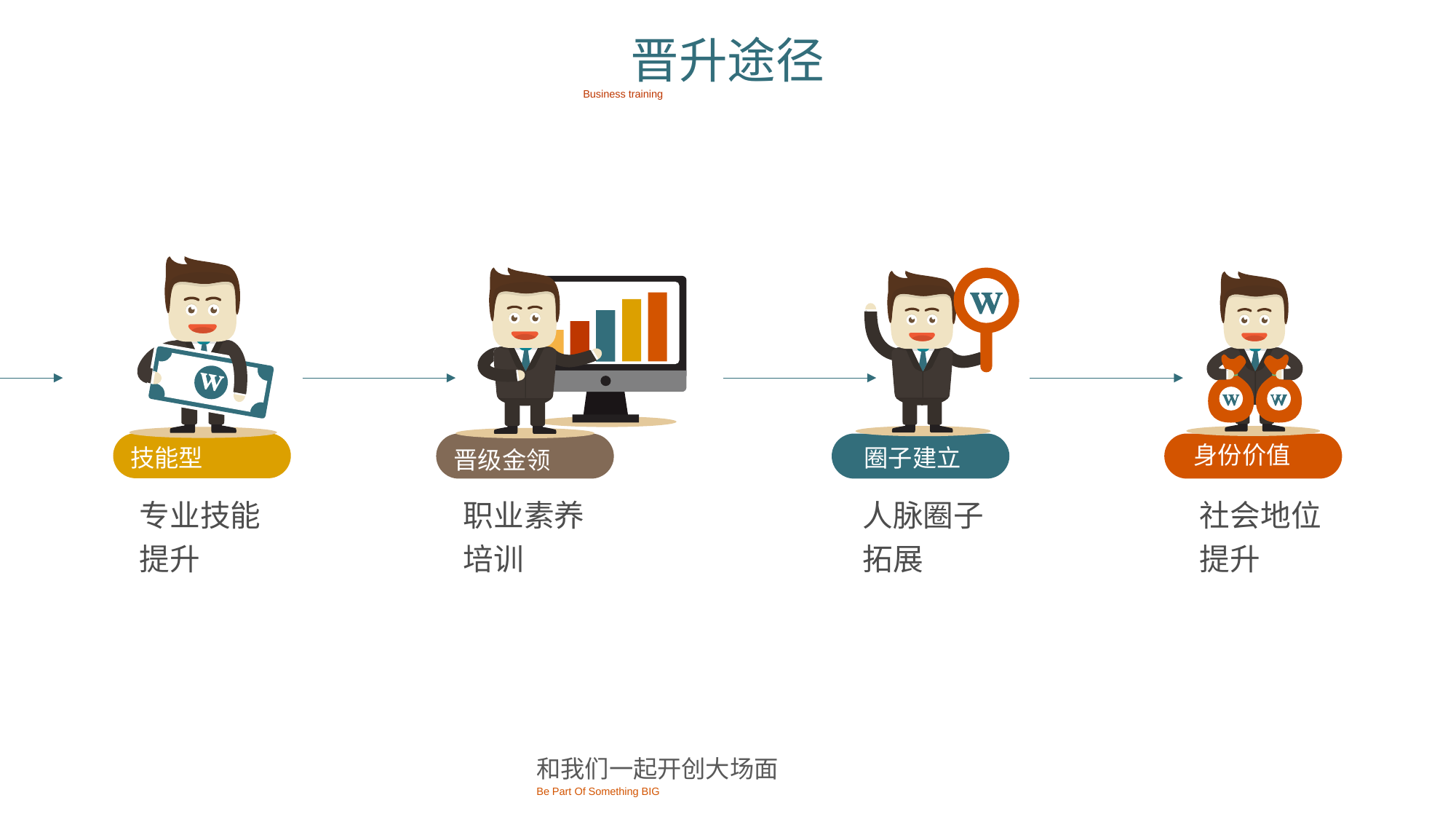

晋升途径
Business training

技能型

晋级金领

圈子建立

身份价值
专业技能提升
职业素养培训
人脉圈子拓展
社会地位
提升